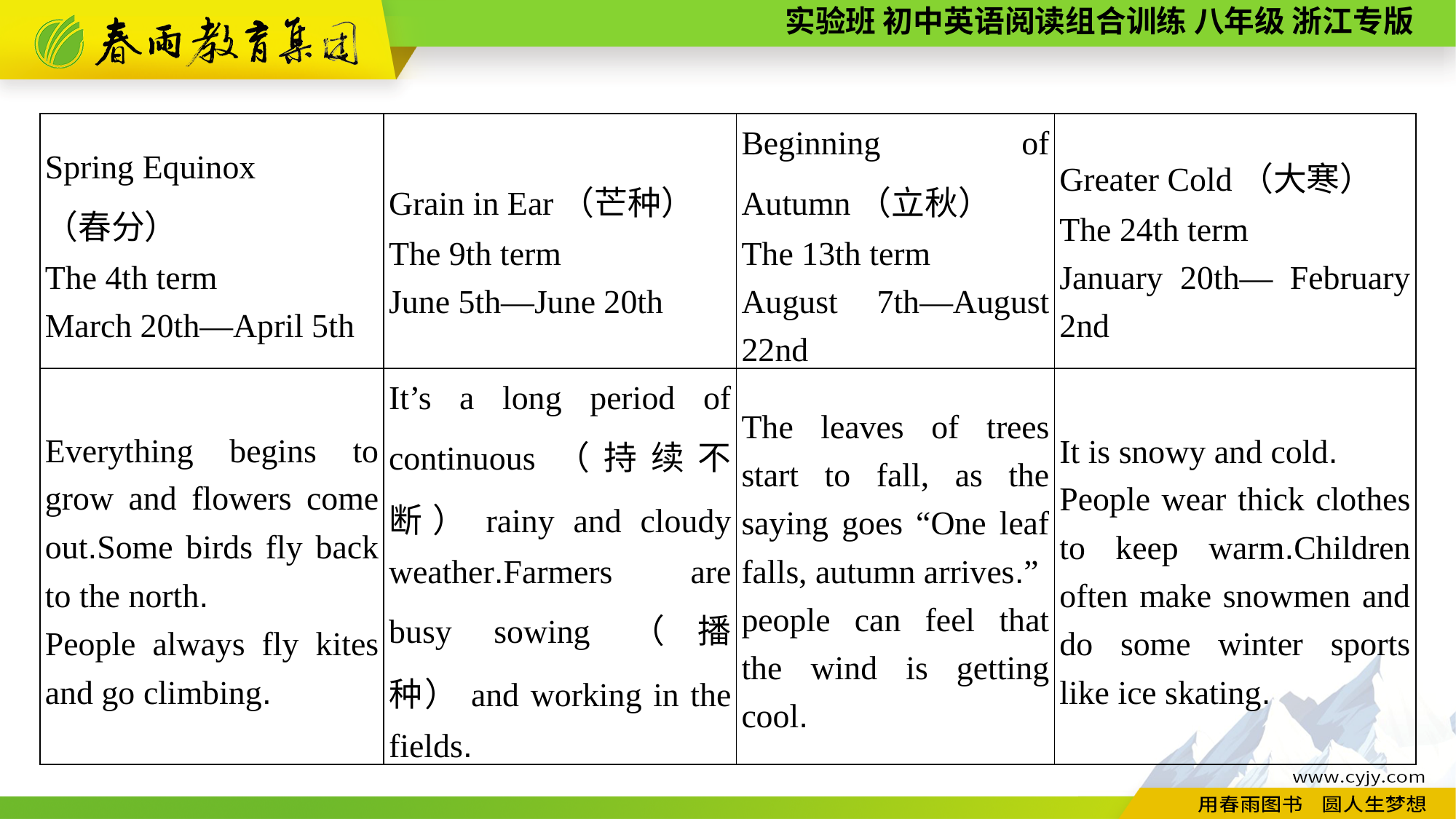

| Spring Equinox （春分） The 4th term March 20th—April 5th | Grain in Ear（芒种） The 9th term June 5th—June 20th | Beginning of Autumn（立秋） The 13th term August 7th—August 22nd | Greater Cold（大寒） The 24th term January 20th— February 2nd |
| --- | --- | --- | --- |
| Everything begins to grow and flowers come out.Some birds fly back to the north. People always fly kites and go climbing. | It’s a long period of continuous（持续不断）rainy and cloudy weather.Farmers are busy sowing（播种）and working in the fields. | The leaves of trees start to fall, as the saying goes “One leaf falls, autumn arrives.” people can feel that the wind is getting cool. | It is snowy and cold. People wear thick clothes to keep warm.Children often make snowmen and do some winter sports like ice skating. |